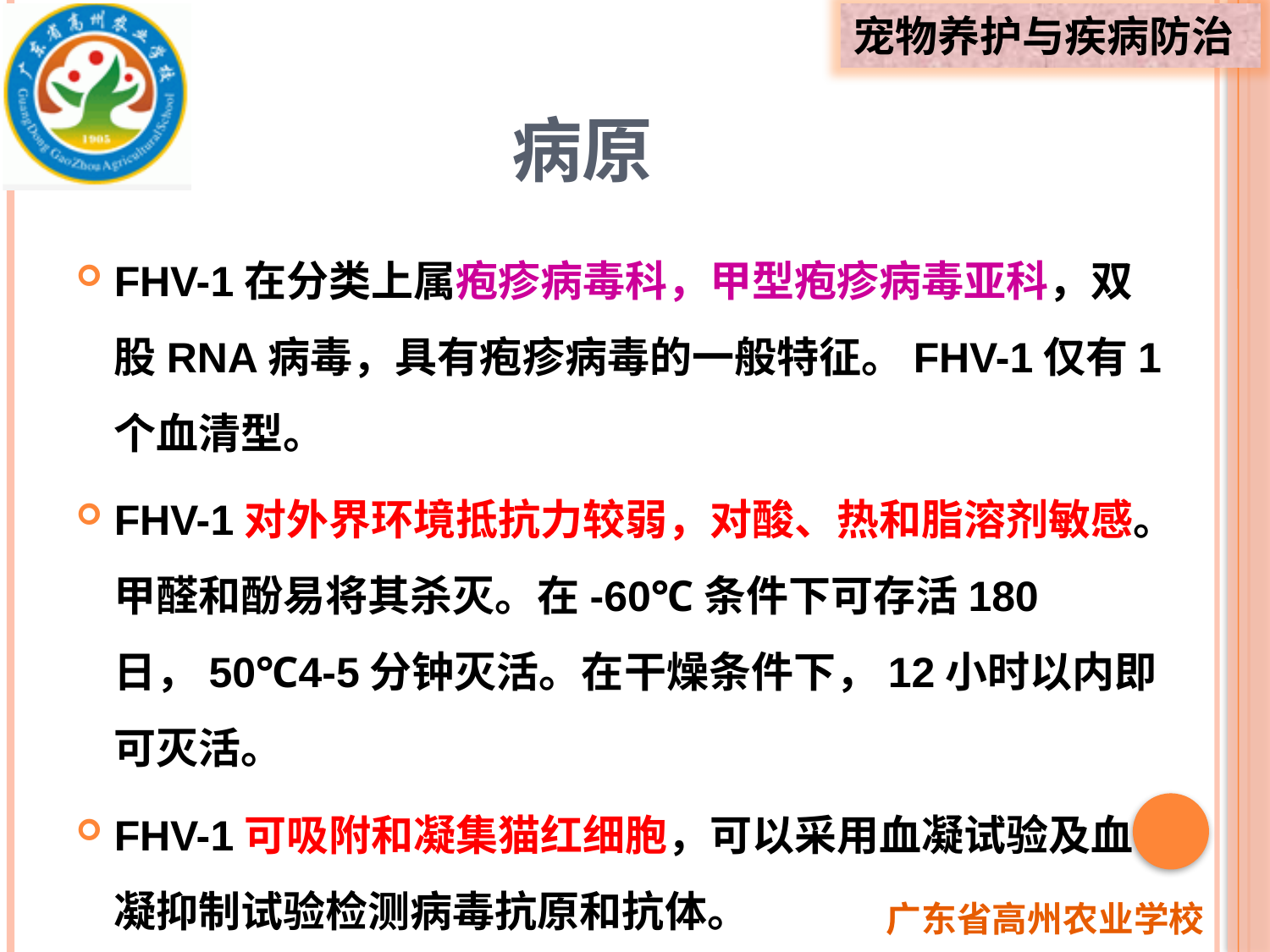

# 病原
FHV-1在分类上属疱疹病毒科，甲型疱疹病毒亚科，双股RNA病毒，具有疱疹病毒的一般特征。FHV-1仅有1个血清型。
FHV-1对外界环境抵抗力较弱，对酸、热和脂溶剂敏感。甲醛和酚易将其杀灭。在-60℃条件下可存活180日，50℃4-5分钟灭活。在干燥条件下，12小时以内即可灭活。
FHV-1可吸附和凝集猫红细胞，可以采用血凝试验及血凝抑制试验检测病毒抗原和抗体。